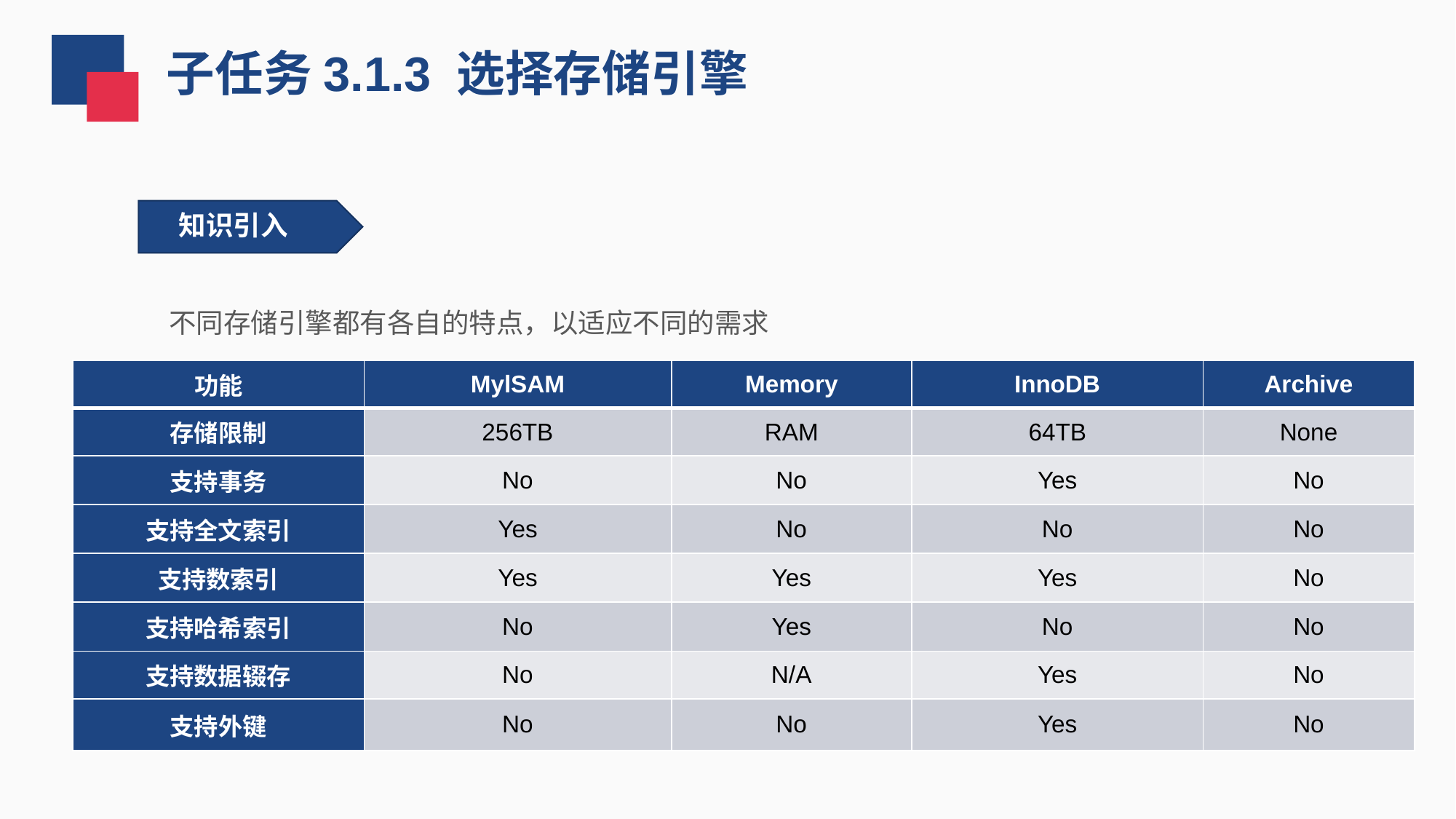

子任务3.1.3 选择存储引擎

知识引入
不同存储引擎都有各自的特点，以适应不同的需求
| 功能 | MylSAM | Memory | InnoDB | Archive |
| --- | --- | --- | --- | --- |
| 存储限制 | 256TB | RAM | 64TB | None |
| 支持事务 | No | No | Yes | No |
| 支持全文索引 | Yes | No | No | No |
| 支持数索引 | Yes | Yes | Yes | No |
| 支持哈希索引 | No | Yes | No | No |
| 支持数据辍存 | No | N/A | Yes | No |
| 支持外键 | No | No | Yes | No |